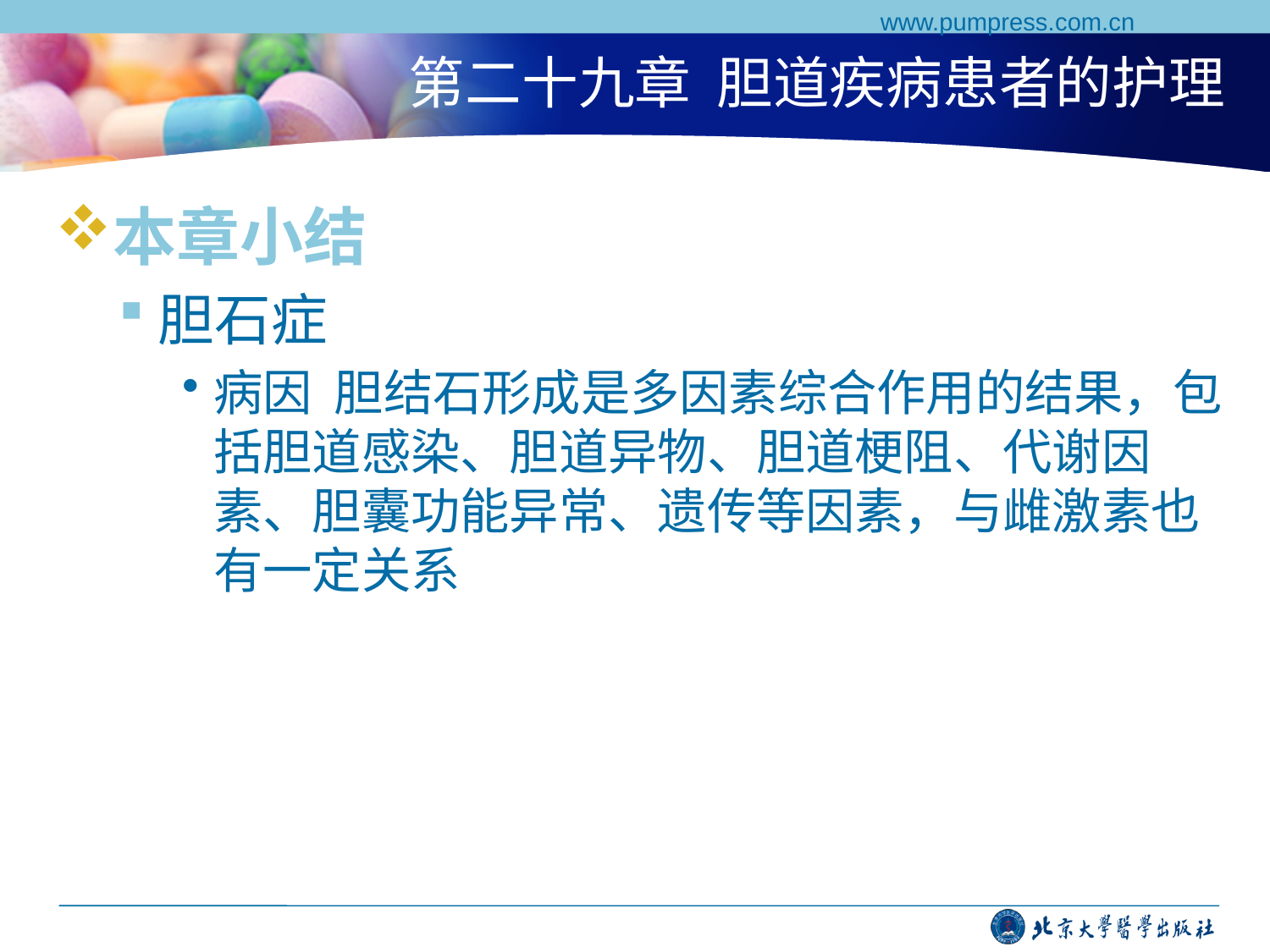

www.pumpress.com.cn
# 第二十九章  胆道疾病患者的护理
本章小结
胆石症
病因  胆结石形成是多因素综合作用的结果，包括胆道感染、胆道异物、胆道梗阻、代谢因素、胆囊功能异常、遗传等因素，与雌激素也有一定关系